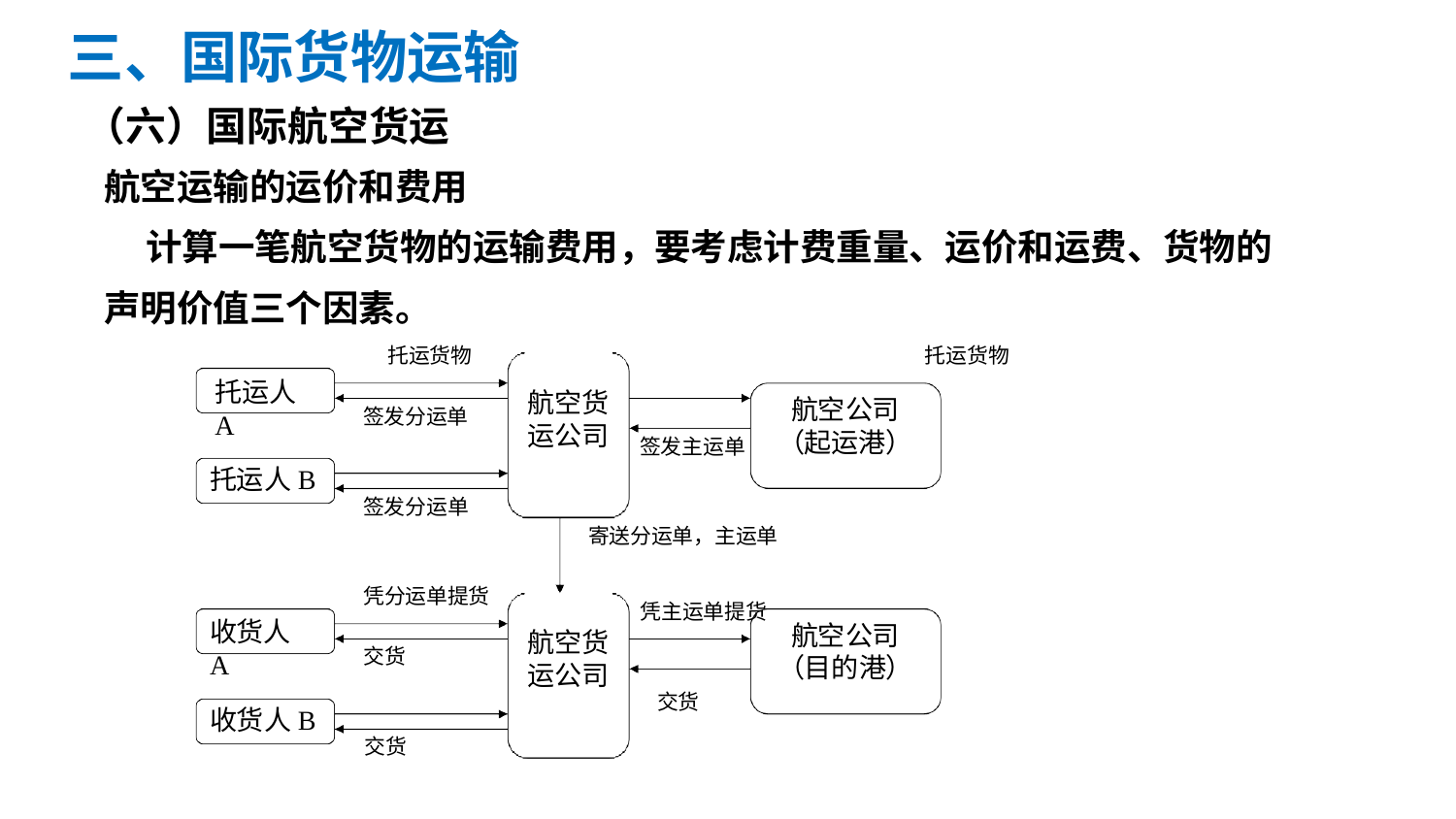

三、国际货物运输
（六）国际航空货运
航空运输的运价和费用
    计算一笔航空货物的运输费用，要考虑计费重量、运价和运费、货物的 声明价值三个因素。
托运货物	托运货物

托运人A
航空货 运公司
航空公司
（起运港）
签发分运单
签发主运单
托运人B
签发分运单
寄送分运单，主运单
凭分运单提货
凭主运单提货
收货人A
航空公司
（目的港）
航空货 运公司
交货
交货
收货人B
交货